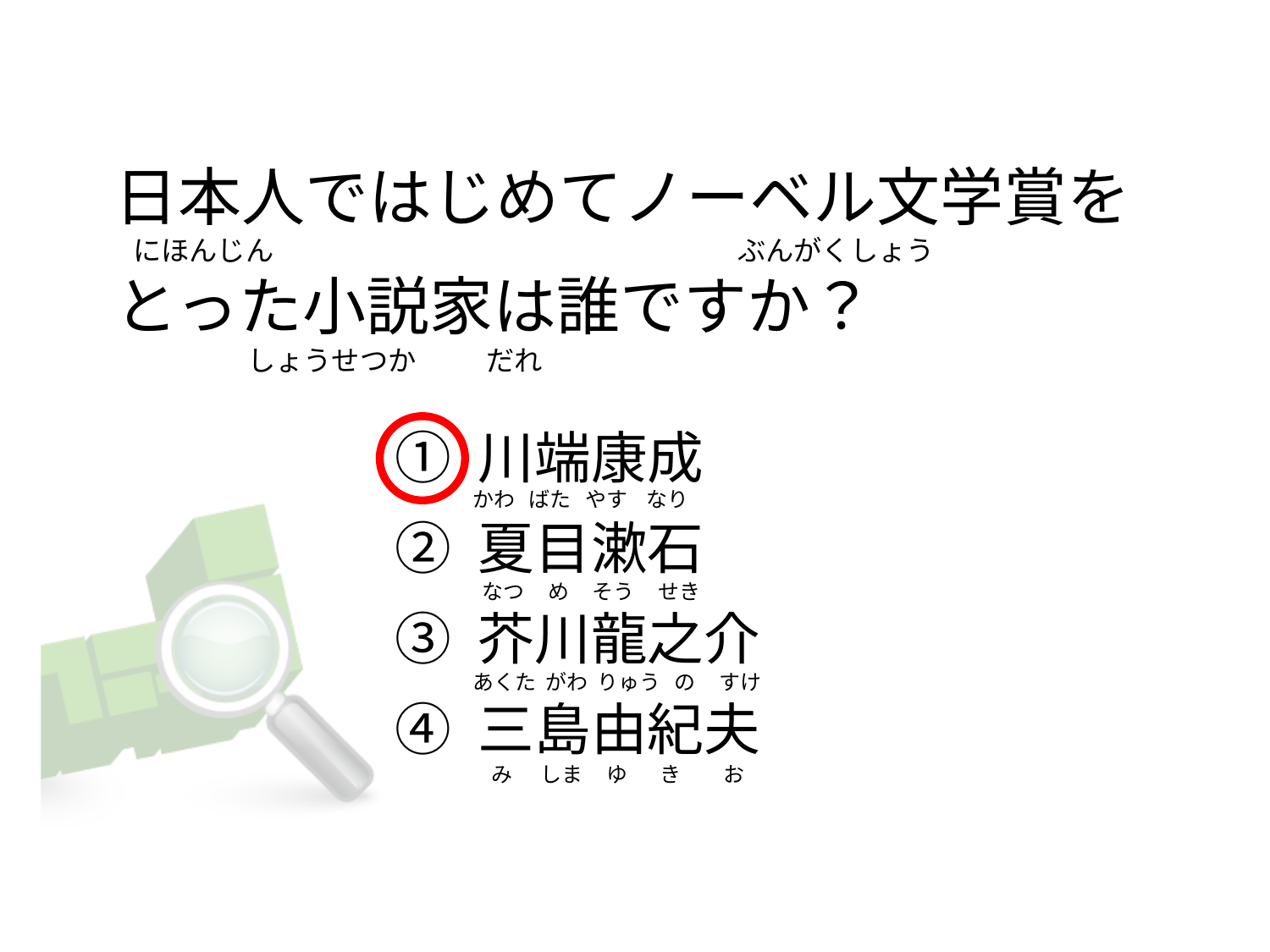

# 日本人ではじめてノーベル文学賞を    にほんじん                                                                         ぶんがくしょう とった小説家は誰ですか？                      しょうせつか           だれ
① 川端康成
② 夏目漱石
③ 芥川龍之介
④ 三島由紀夫

かわ   ばた   やす    なり
 なつ     め     そう     せき
あくた  がわ  りゅう   の     すけ
   み      しま     ゆ       き         お